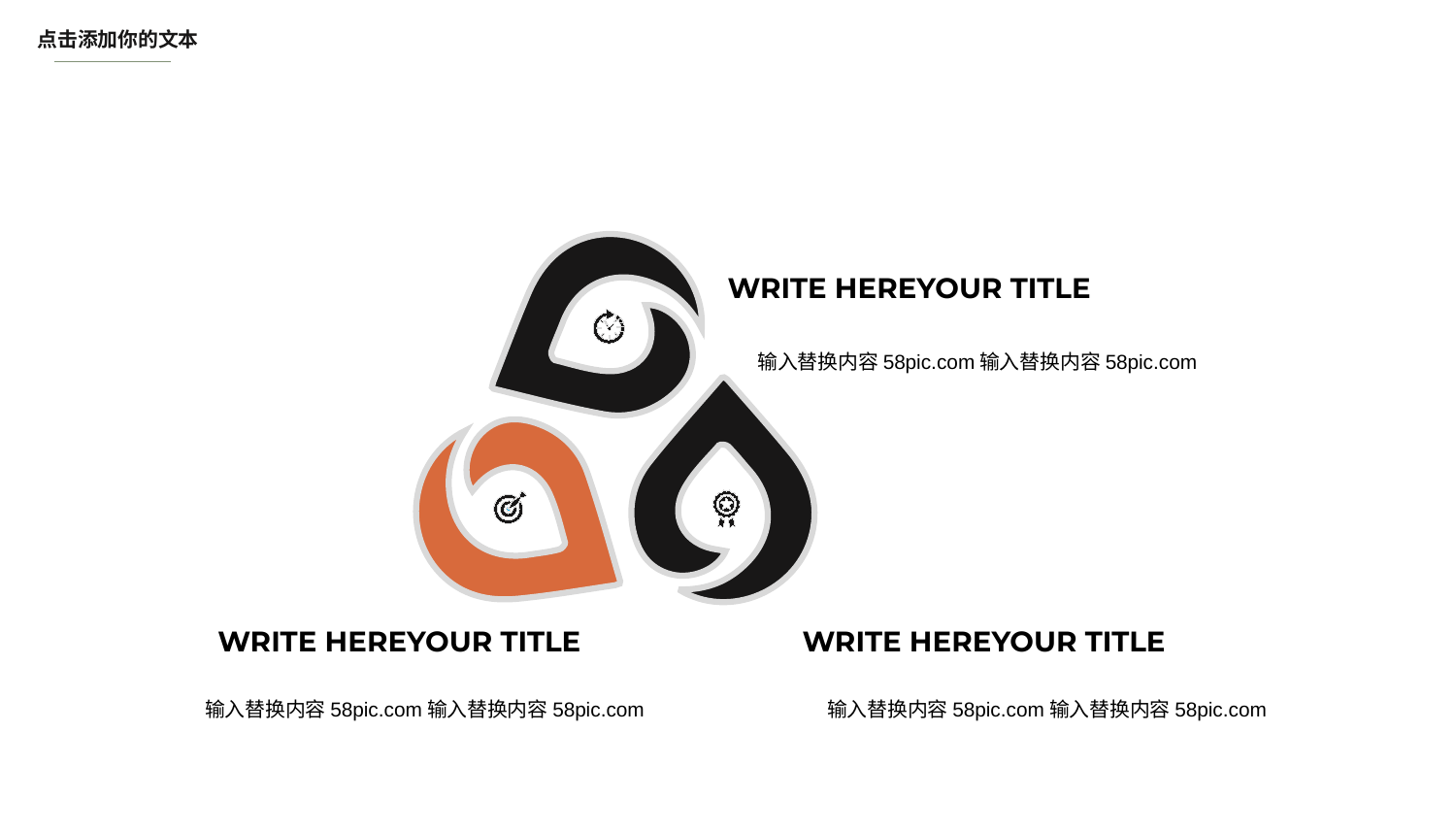

点击添加你的文本

WRITE HEREYOUR TITLE

输入替换内容58pic.com输入替换内容58pic.com
WRITE HEREYOUR TITLE

WRITE HEREYOUR TITLE

输入替换内容58pic.com输入替换内容58pic.com
输入替换内容58pic.com输入替换内容58pic.com